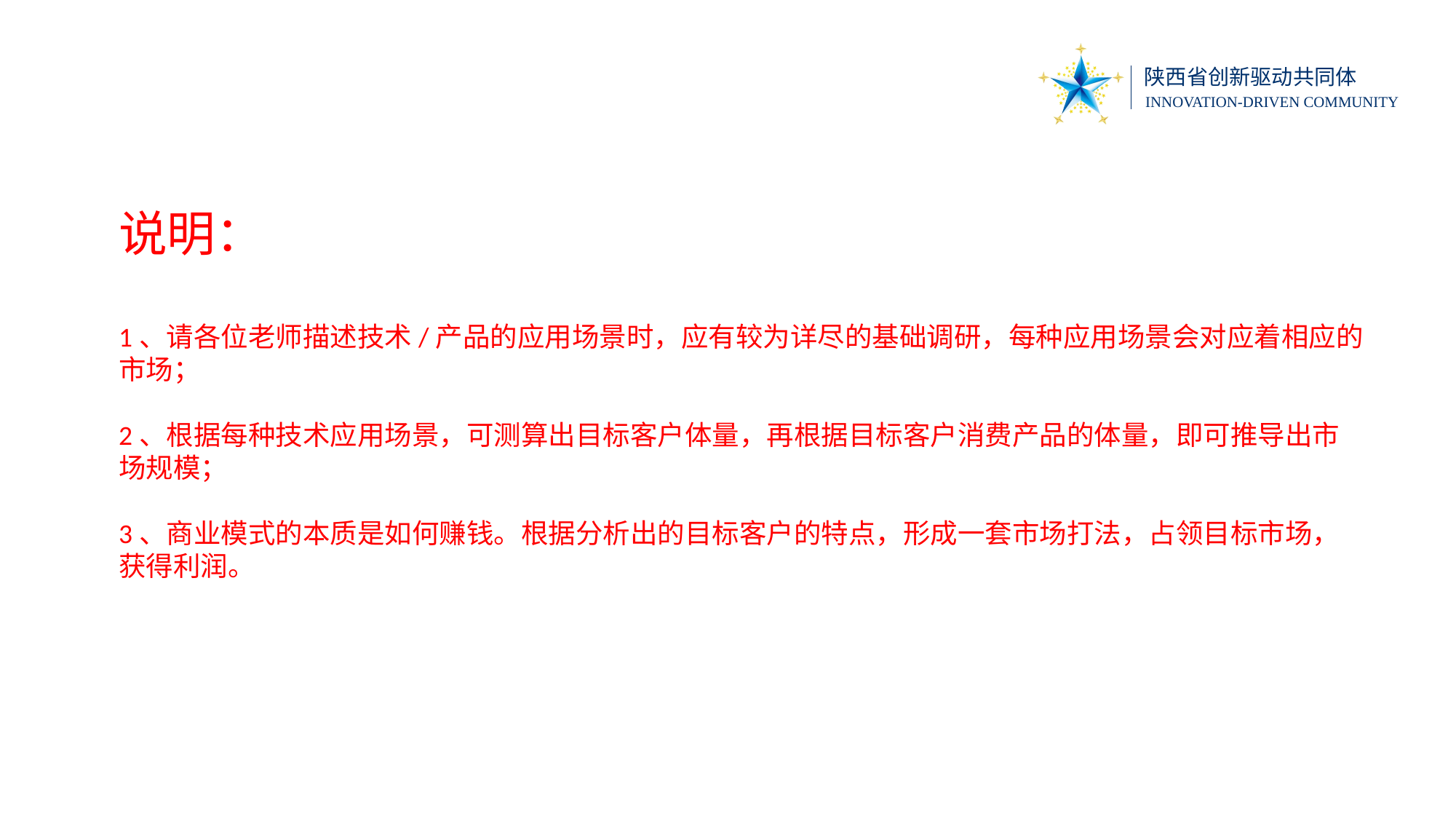

说明：

1、请各位老师描述技术/产品的应用场景时，应有较为详尽的基础调研，每种应用场景会对应着相应的市场；

2、根据每种技术应用场景，可测算出目标客户体量，再根据目标客户消费产品的体量，即可推导出市场规模；

3、商业模式的本质是如何赚钱。根据分析出的目标客户的特点，形成一套市场打法，占领目标市场，获得利润。